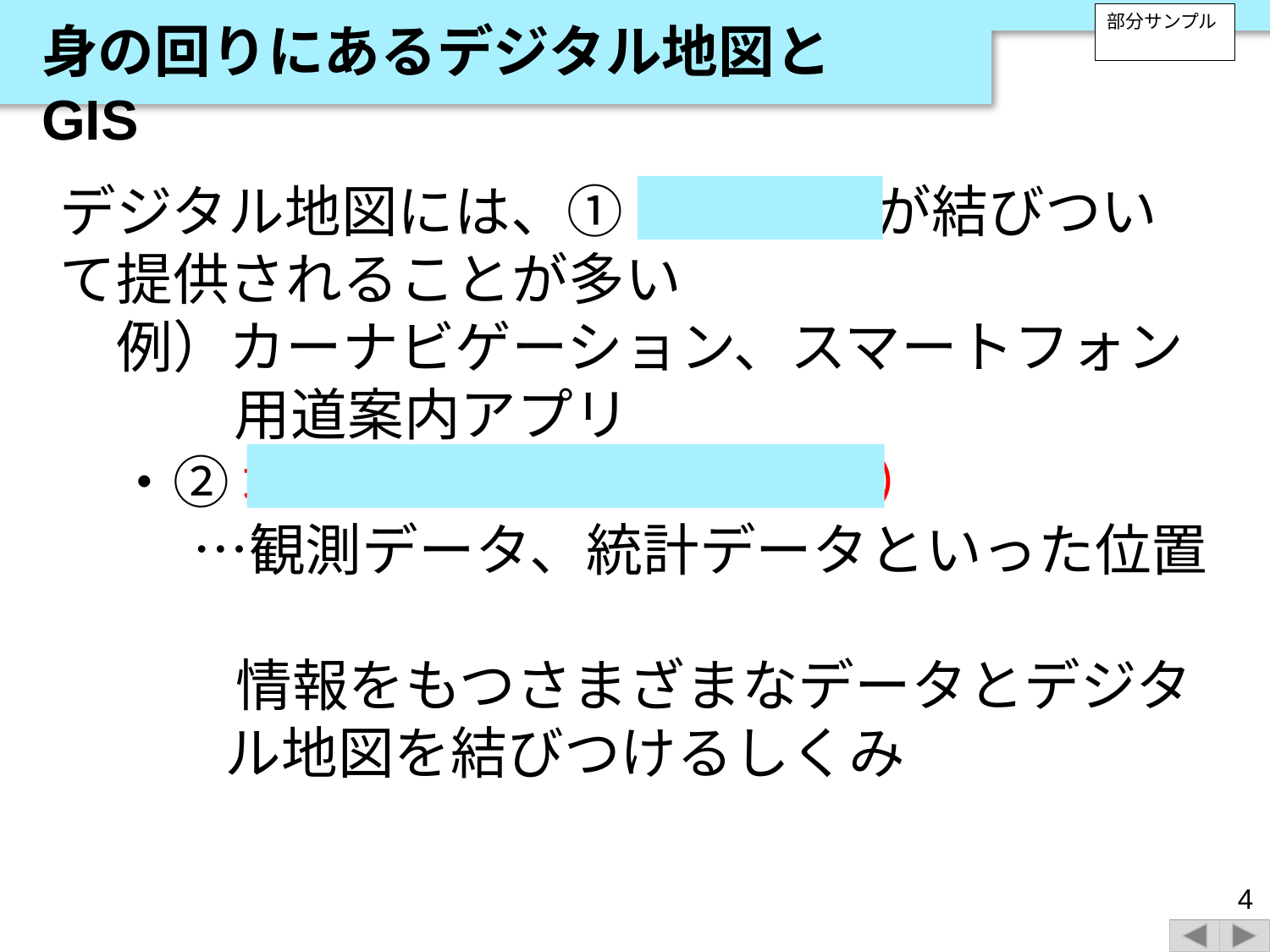

身の回りにあるデジタル地図とGIS
部分サンプル
デジタル地図には、① 位置情報 が結びついて提供されることが多い
　例）カーナビゲーション、スマートフォン用道案内アプリ
　・② 地理情報システム（GIS）
 　…観測データ、統計データといった位置
　　 情報をもつさまざまなデータとデジタ
        ル地図を結びつけるしくみ

4